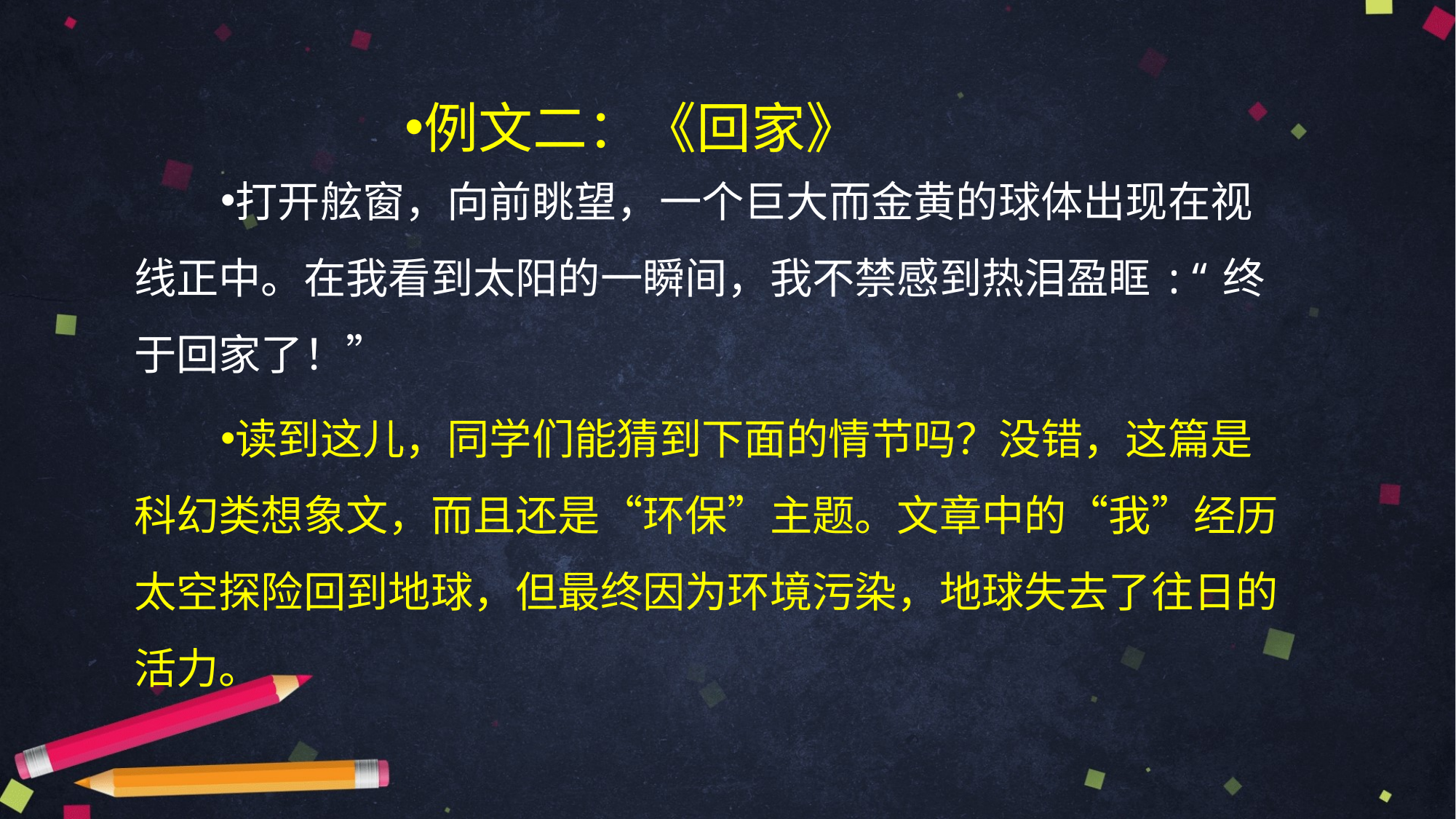

例文二：《回家》
打开舷窗，向前眺望，一个巨大而金黄的球体出现在视线正中。在我看到太阳的一瞬间，我不禁感到热泪盈眶:“终于回家了！”
读到这儿，同学们能猜到下面的情节吗？没错，这篇是科幻类想象文，而且还是“环保”主题。文章中的“我”经历太空探险回到地球，但最终因为环境污染，地球失去了往日的活力。